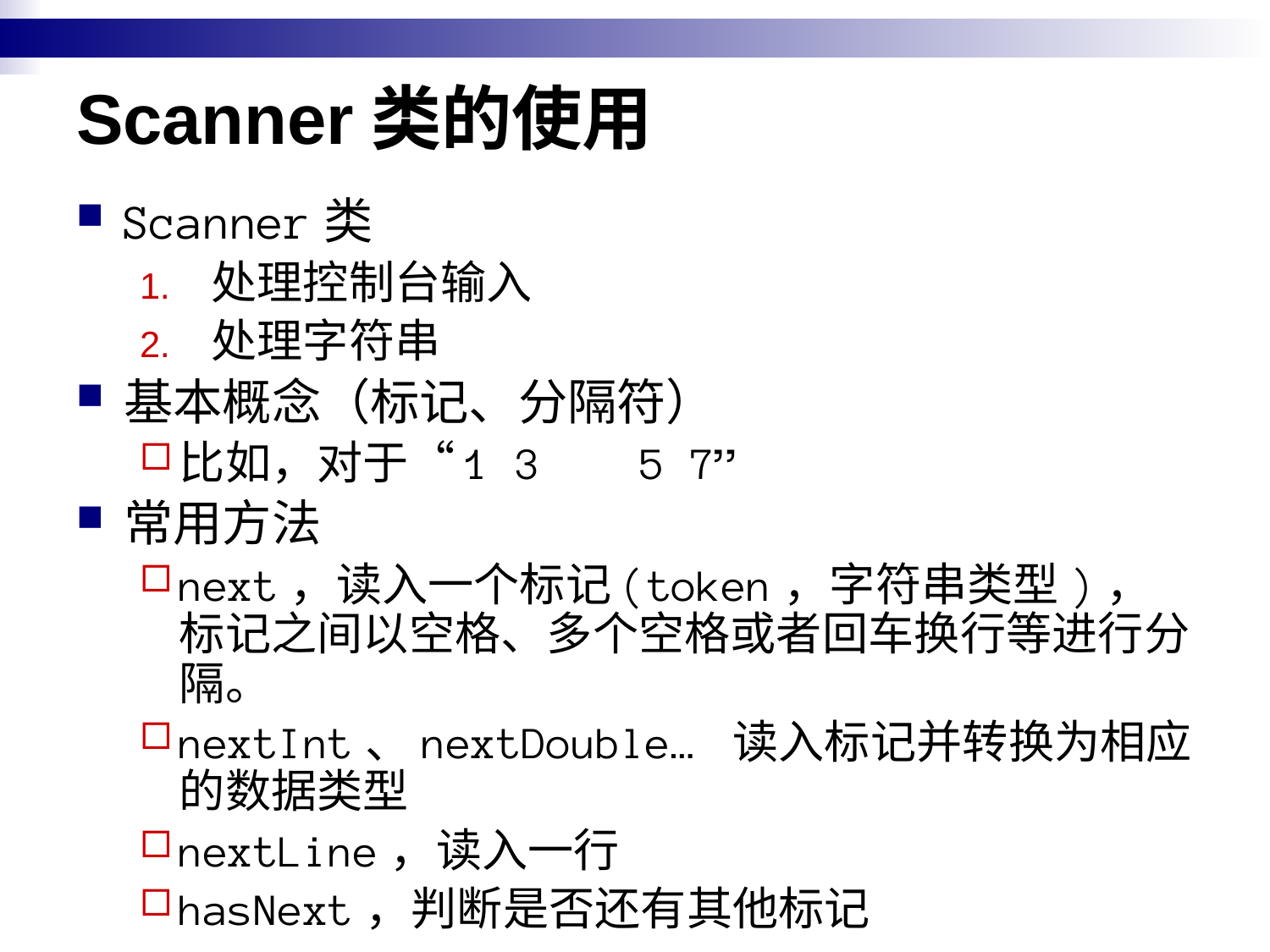

# Scanner类的使用
Scanner类
处理控制台输入
处理字符串
基本概念（标记、分隔符）
比如，对于“1 3    5 7”
常用方法
next，读入一个标记(token，字符串类型)，标记之间以空格、多个空格或者回车换行等进行分隔。
nextInt、nextDouble… 读入标记并转换为相应的数据类型
nextLine，读入一行
hasNext，判断是否还有其他标记